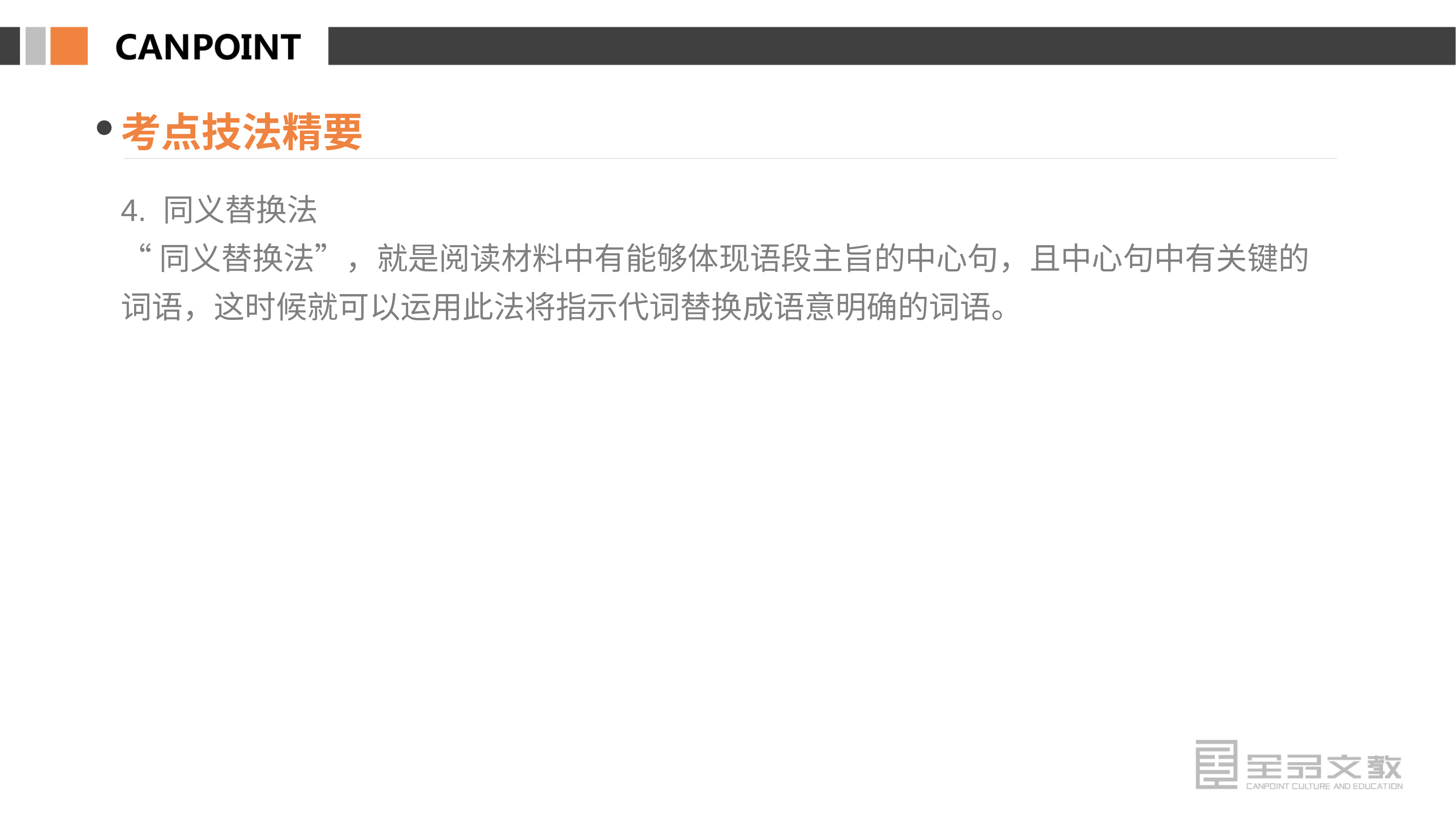

考点技法精要

4. 同义替换法
“同义替换法”，就是阅读材料中有能够体现语段主旨的中心句，且中心句中有关键的词语，这时候就可以运用此法将指示代词替换成语意明确的词语。